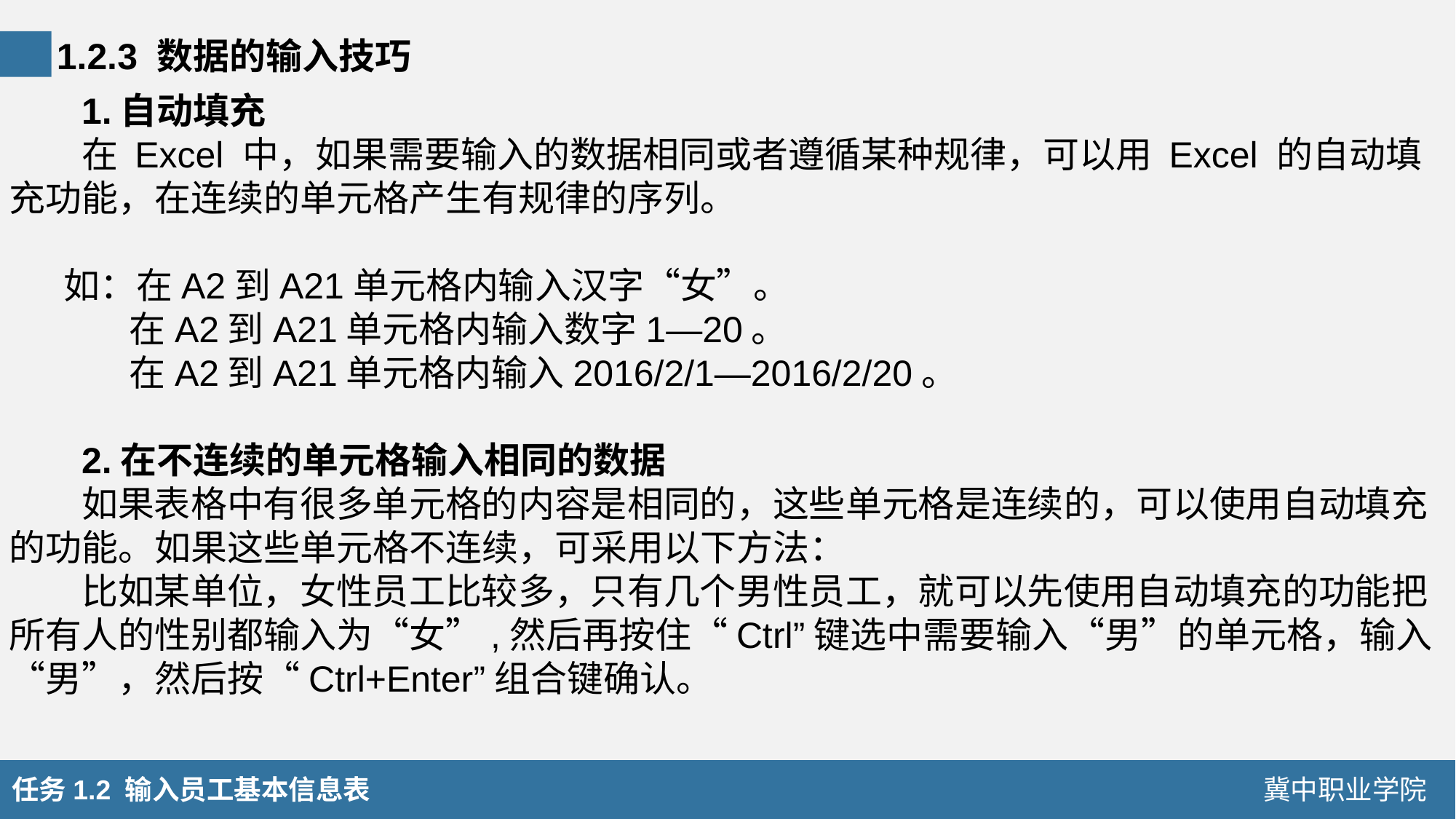

1.2.3 数据的输入技巧
1.自动填充
在 Excel 中，如果需要输入的数据相同或者遵循某种规律，可以用 Excel 的自动填充功能，在连续的单元格产生有规律的序列。

如：在A2到A21单元格内输入汉字“女”。
       在A2到A21单元格内输入数字1—20。
       在A2到A21单元格内输入2016/2/1—2016/2/20。

2.在不连续的单元格输入相同的数据
如果表格中有很多单元格的内容是相同的，这些单元格是连续的，可以使用自动填充的功能。如果这些单元格不连续，可采用以下方法：
比如某单位，女性员工比较多，只有几个男性员工，就可以先使用自动填充的功能把所有人的性别都输入为“女”,然后再按住“Ctrl”键选中需要输入“男”的单元格，输入“男”，然后按“Ctrl+Enter”组合键确认。

任务1.2 输入员工基本信息表
冀中职业学院